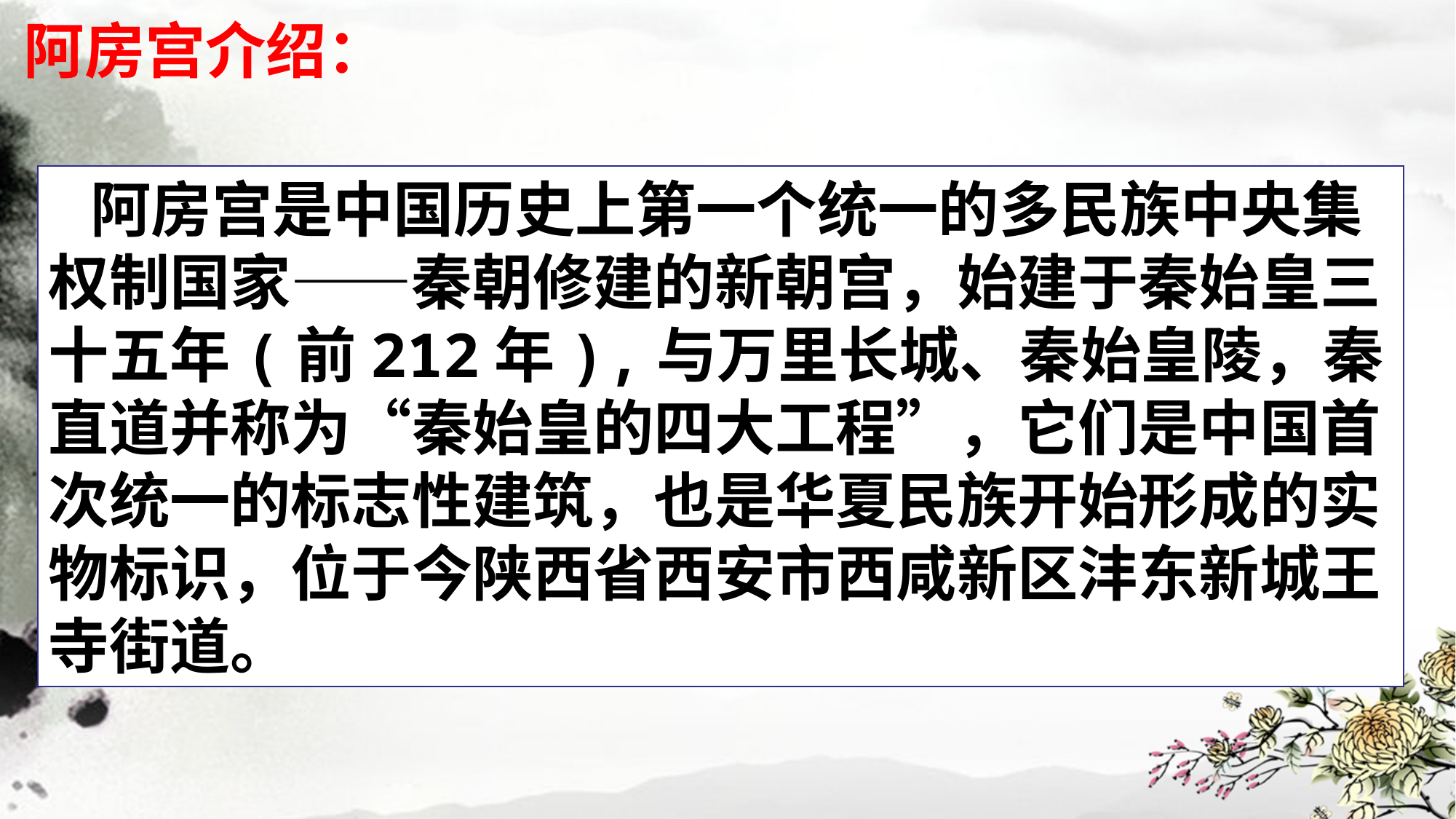

阿房宫介绍：
  阿房宫是中国历史上第一个统一的多民族中央集权制国家——秦朝修建的新朝宫，始建于秦始皇三十五年(前212年),与万里长城、秦始皇陵，秦直道并称为“秦始皇的四大工程”，它们是中国首次统一的标志性建筑，也是华夏民族开始形成的实物标识，位于今陕西省西安市西咸新区沣东新城王寺街道。